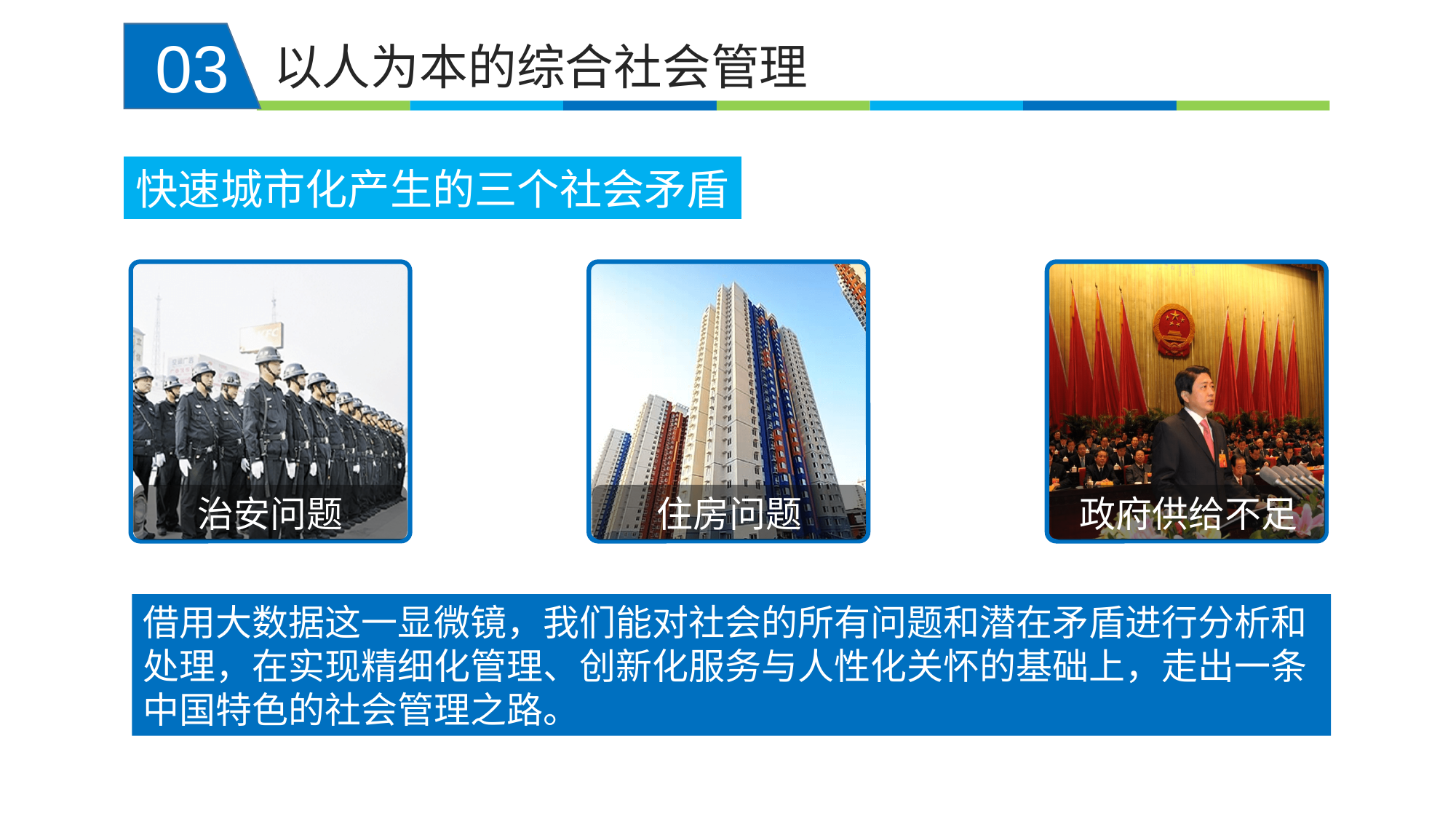

03
以人为本的综合社会管理

快速城市化产生的三个社会矛盾

治安问题
住房问题
政府供给不足
借用大数据这一显微镜，我们能对社会的所有问题和潜在矛盾进行分析和处理，在实现精细化管理、创新化服务与人性化关怀的基础上，走出一条中国特色的社会管理之路。